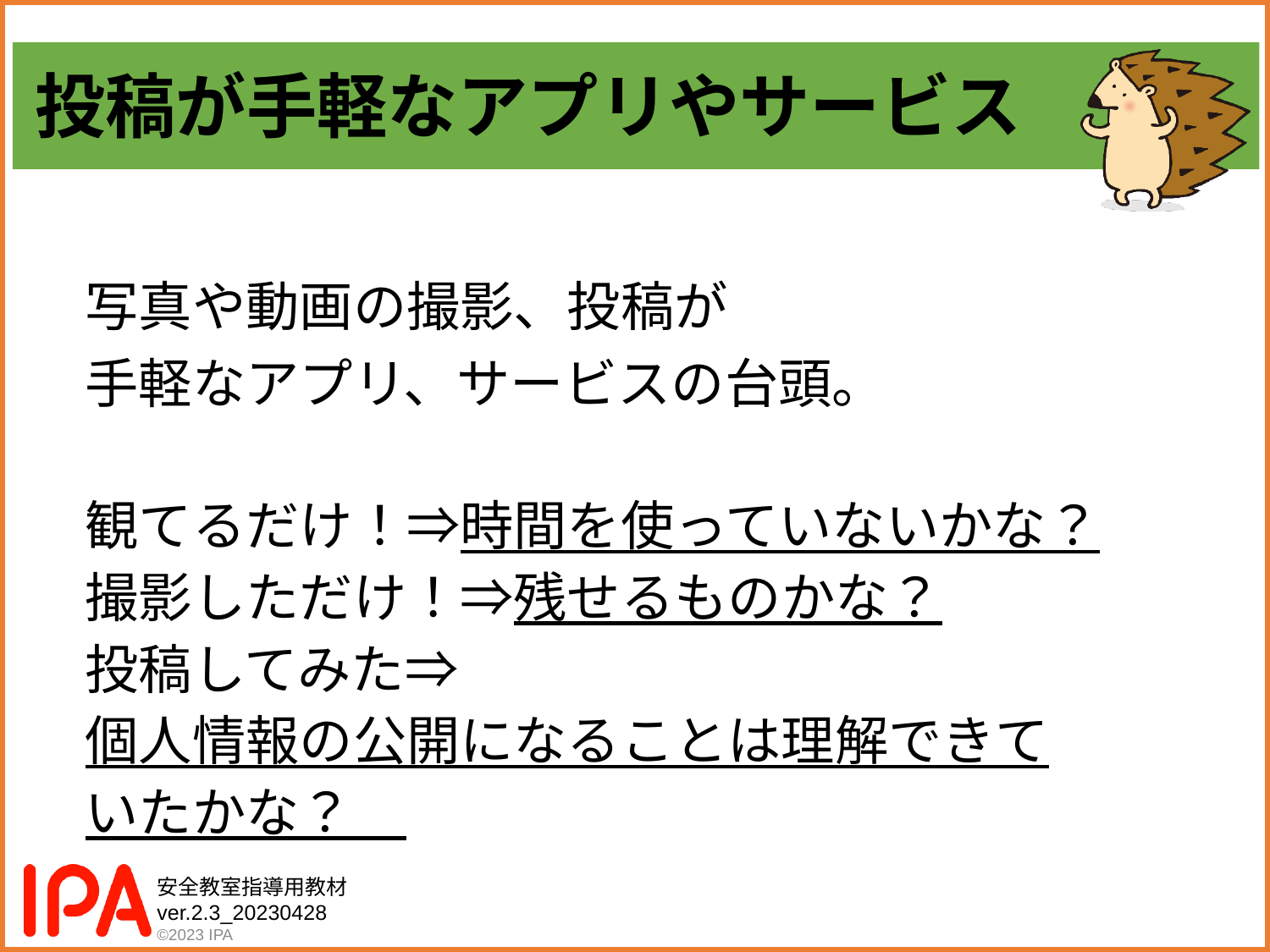

# 投稿が手軽なアプリやサービス
写真や動画の撮影、投稿が
手軽なアプリ、サービスの台頭。

観てるだけ！⇒時間を使っていないかな？
撮影しただけ！⇒残せるものかな？
投稿してみた⇒
個人情報の公開になることは理解できて
いたかな？